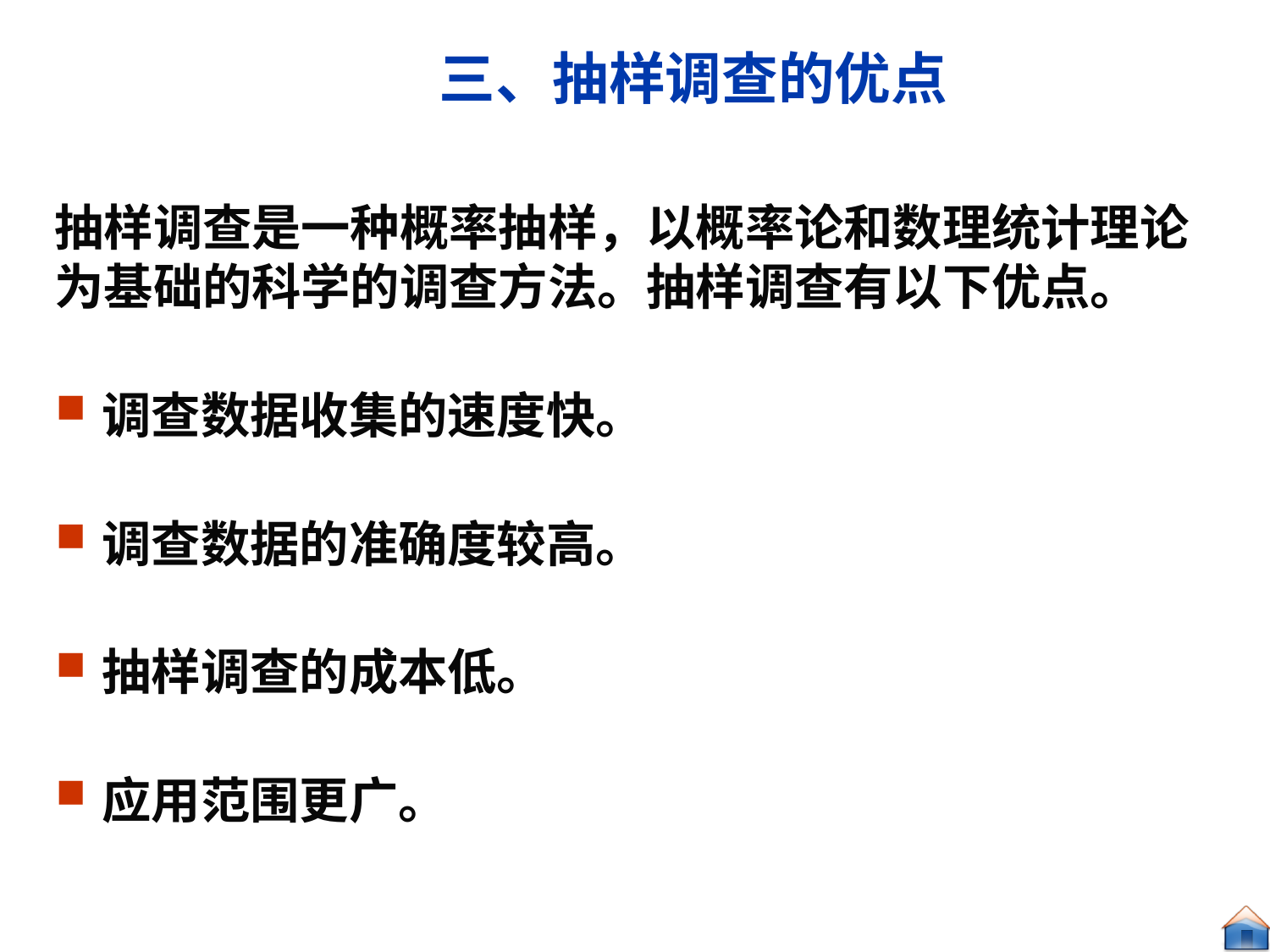

# 三、抽样调查的优点
抽样调查是一种概率抽样，以概率论和数理统计理论为基础的科学的调查方法。抽样调查有以下优点。
调查数据收集的速度快。
调查数据的准确度较高。
抽样调查的成本低。
应用范围更广。